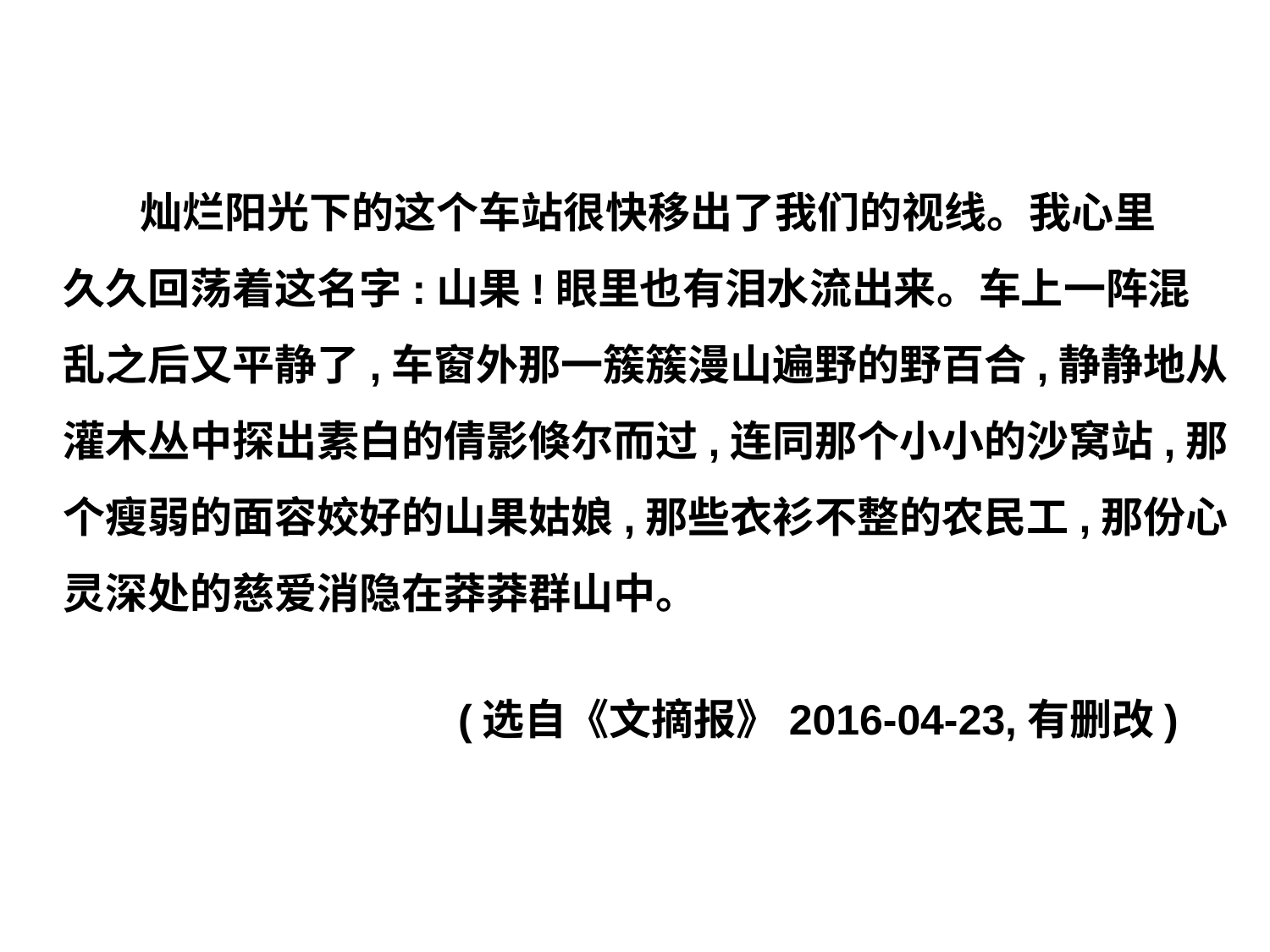

灿烂阳光下的这个车站很快移出了我们的视线。我心里
久久回荡着这名字:山果!眼里也有泪水流出来。车上一阵混
乱之后又平静了,车窗外那一簇簇漫山遍野的野百合,静静地从
灌木丛中探出素白的倩影倏尔而过,连同那个小小的沙窝站,那
个瘦弱的面容姣好的山果姑娘,那些衣衫不整的农民工,那份心
灵深处的慈爱消隐在莽莽群山中。
(选自《文摘报》2016-04-23,有删改)